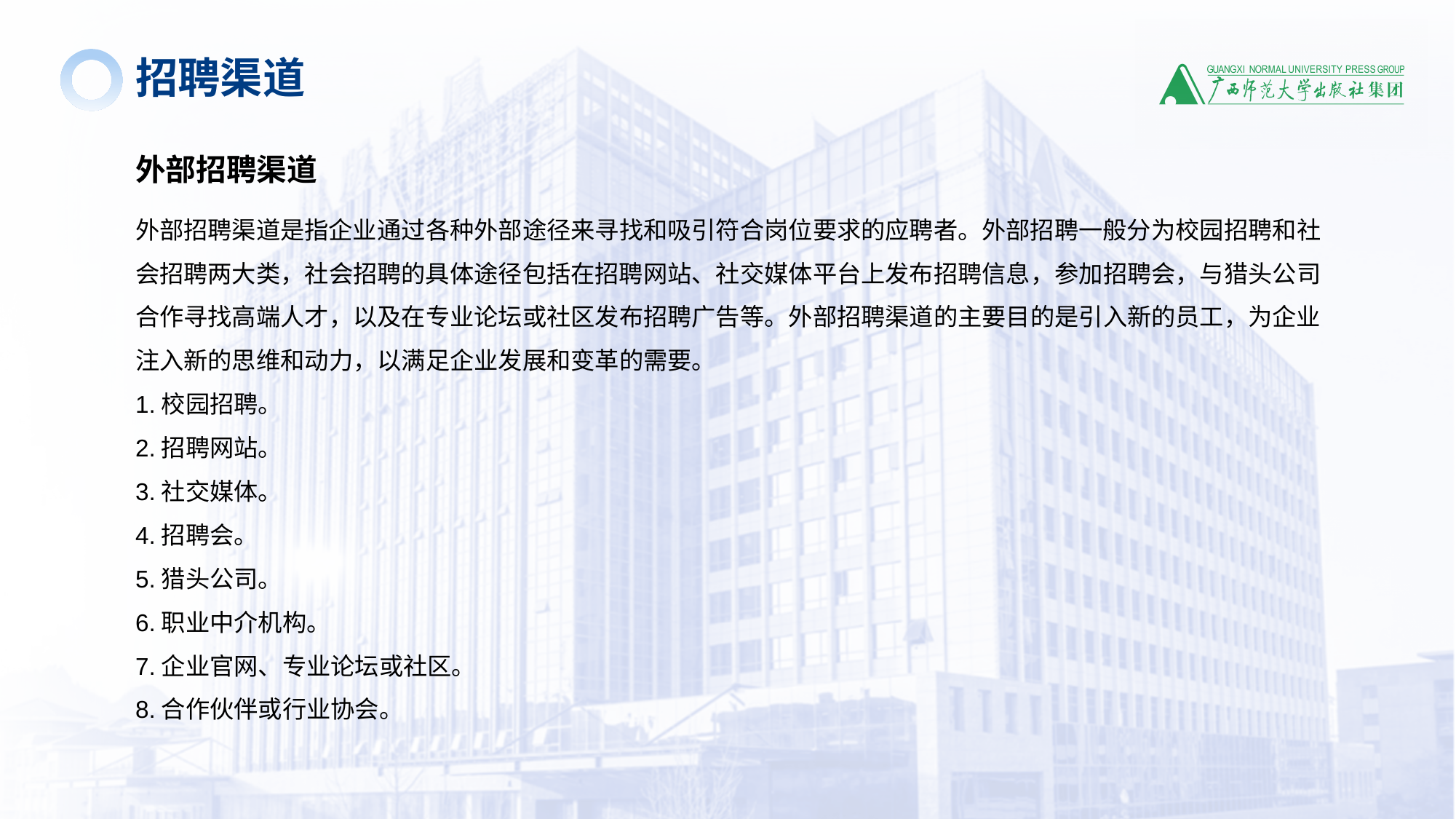

招聘渠道

外部招聘渠道
外部招聘渠道是指企业通过各种外部途径来寻找和吸引符合岗位要求的应聘者。外部招聘一般分为校园招聘和社会招聘两大类，社会招聘的具体途径包括在招聘网站、社交媒体平台上发布招聘信息，参加招聘会，与猎头公司合作寻找高端人才，以及在专业论坛或社区发布招聘广告等。外部招聘渠道的主要目的是引入新的员工，为企业注入新的思维和动力，以满足企业发展和变革的需要。
1.校园招聘。
2.招聘网站。
3.社交媒体。
4.招聘会。
5.猎头公司。
6.职业中介机构。
7.企业官网、专业论坛或社区。
8.合作伙伴或行业协会。